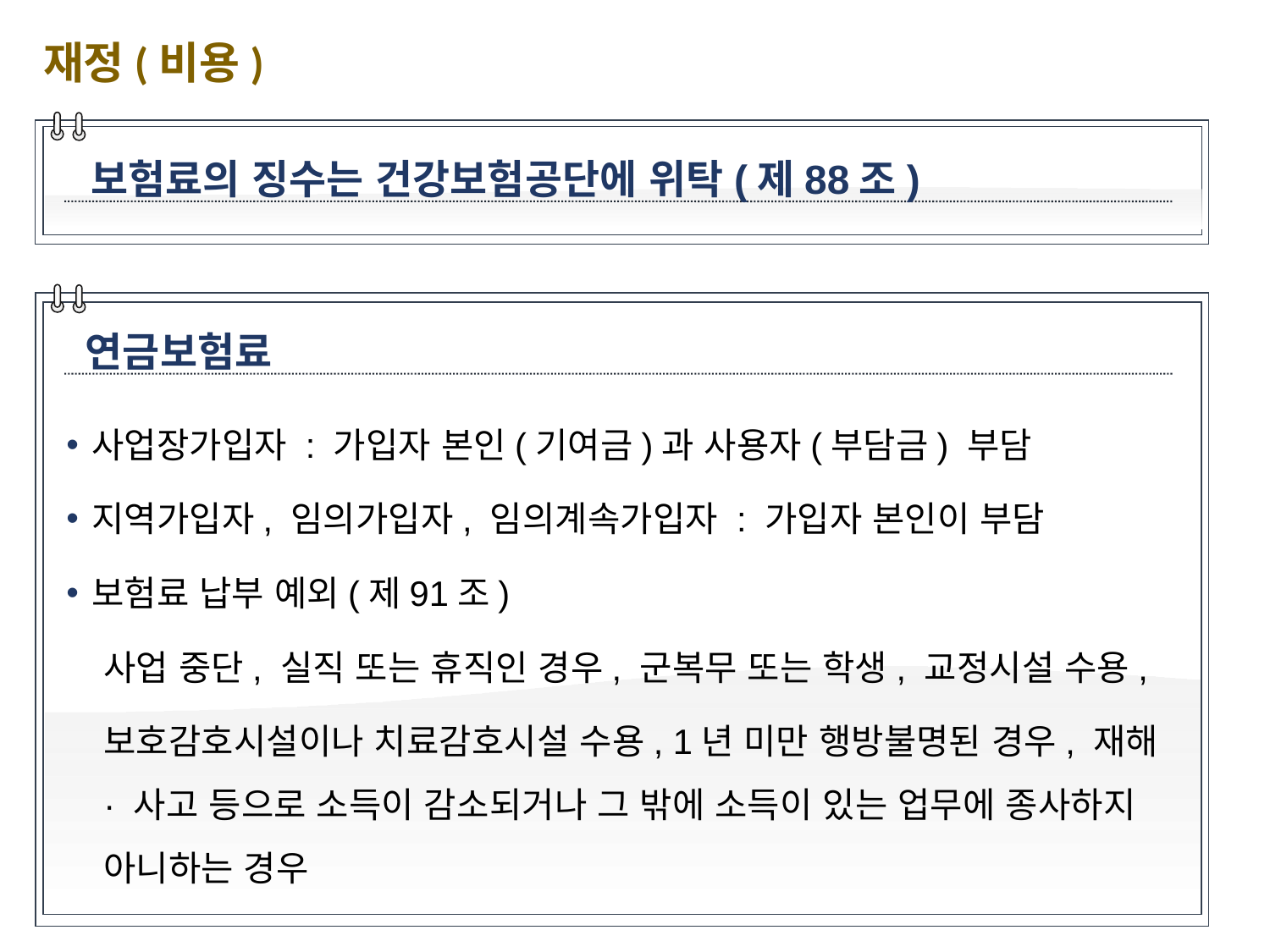

재정(비용)

보험료의 징수는 건강보험공단에 위탁(제88조)

연금보험료

사업장가입자 : 가입자 본인(기여금)과 사용자(부담금) 부담
지역가입자, 임의가입자, 임의계속가입자 : 가입자 본인이 부담
보험료 납부 예외(제91조)
사업 중단, 실직 또는 휴직인 경우, 군복무 또는 학생, 교정시설 수용,
보호감호시설이나 치료감호시설 수용, 1년 미만 행방불명된 경우, 재해 · 사고 등으로 소득이 감소되거나 그 밖에 소득이 있는 업무에 종사하지 아니하는 경우